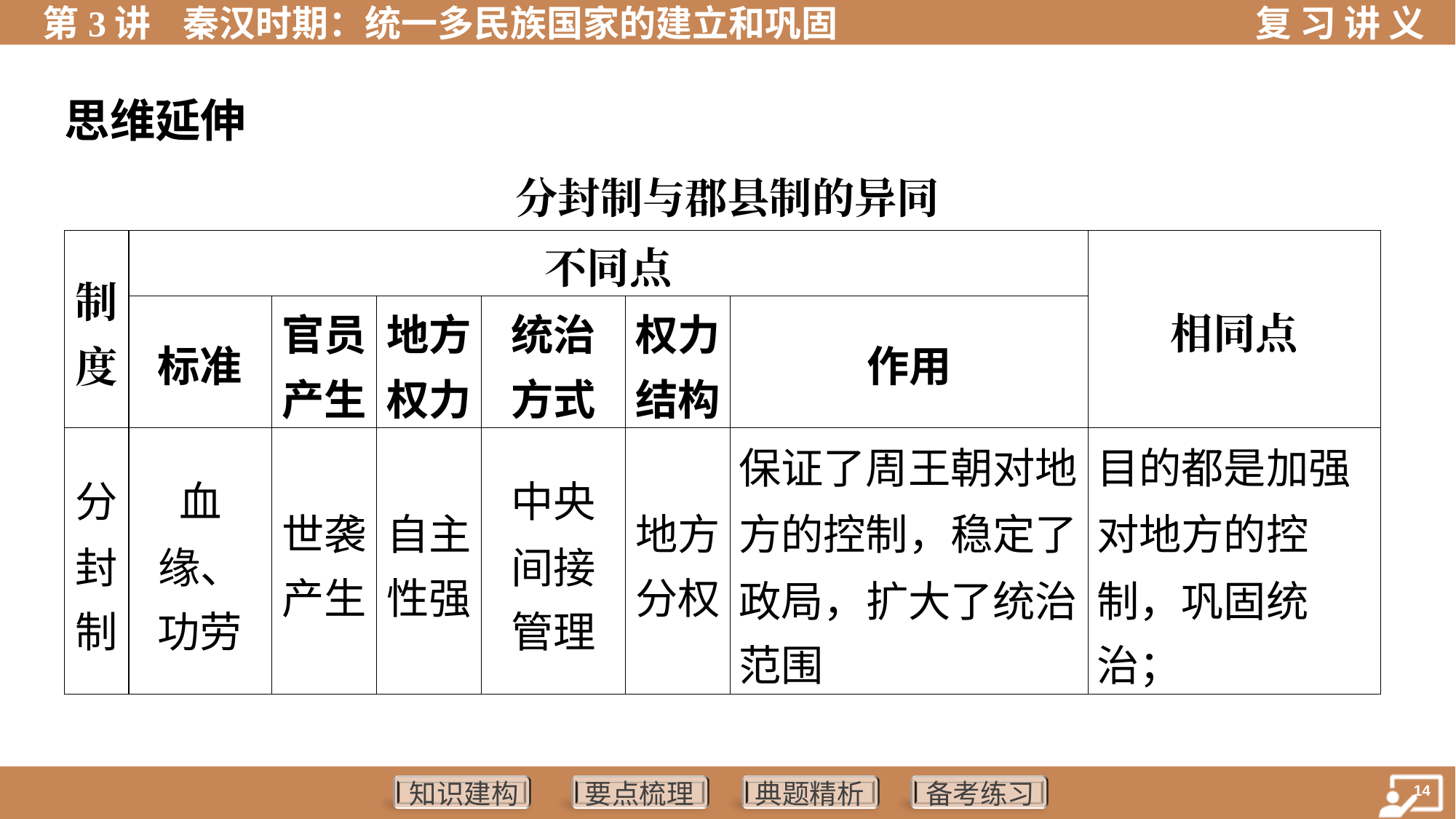

思维延伸
分封制与郡县制的异同
| 制 度 | 不同点 |  |  |  |  |  | 相同点 |
| --- | --- | --- | --- | --- | --- | --- | --- |
|  | 标准 | 官员 产生 | 地方 权力 | 统治 方式 | 权力 结构 | 作用 |  |
| 分 封 制 | 血 缘、 功劳 | 世袭 产生 | 自主 性强 | 中央 间接 管理 | 地方 分权 | 保证了周王朝对地 方的控制，稳定了 政局，扩大了统治 范围 | 目的都是加强 对地方的控 制，巩固统 治； |